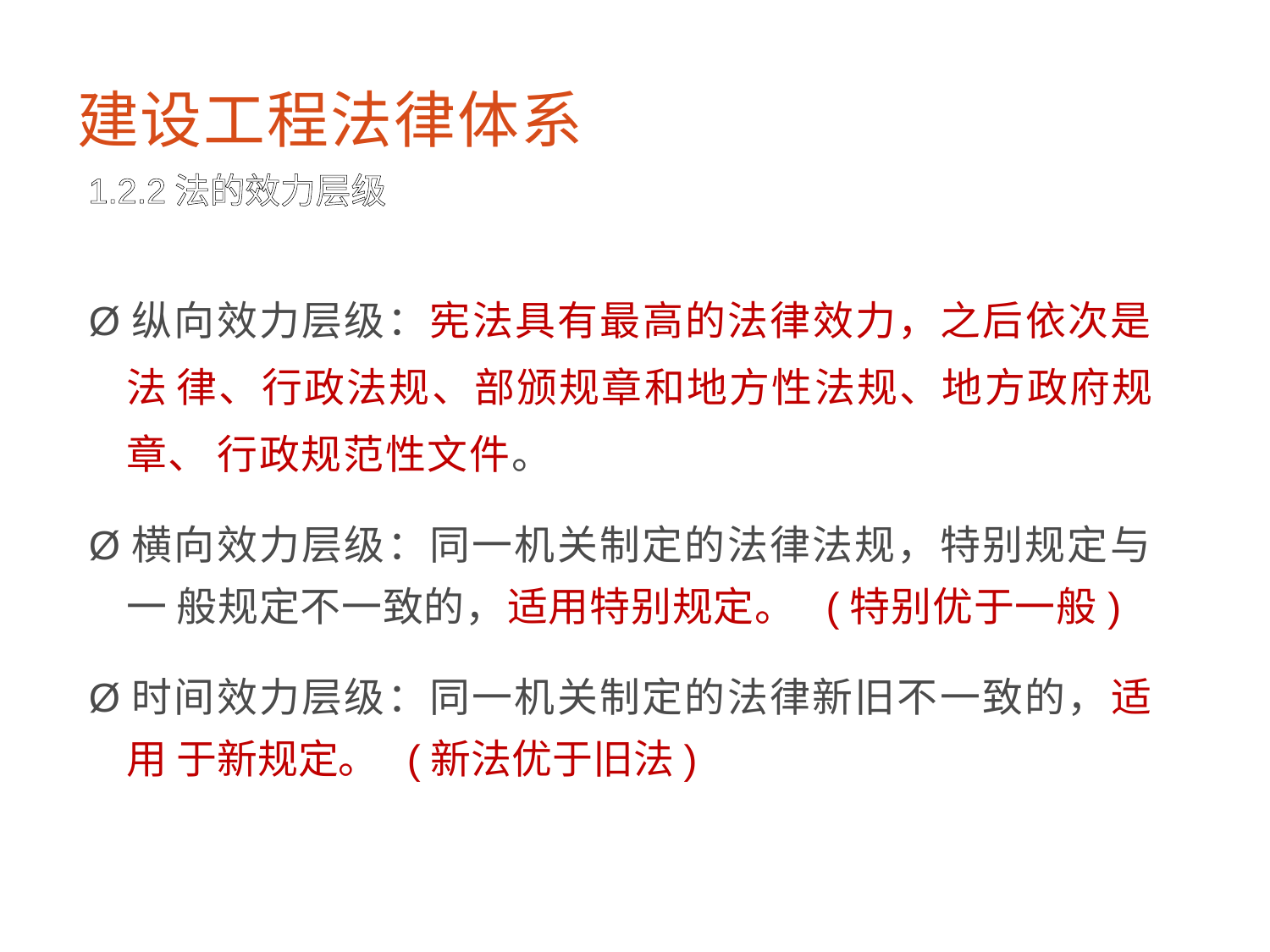

建设工程法律体系
1.2.2法的效力层级

Ø纵向效力层级：宪法具有最高的法律效力，之后依次是法 律、行政法规、部颁规章和地方性法规、地方政府规章、 行政规范性文件。
Ø横向效力层级：同一机关制定的法律法规，特别规定与一 般规定不一致的，适用特别规定。  (特别优于一般)

Ø时间效力层级：同一机关制定的法律新旧不一致的，适用 于新规定。  (新法优于旧法)